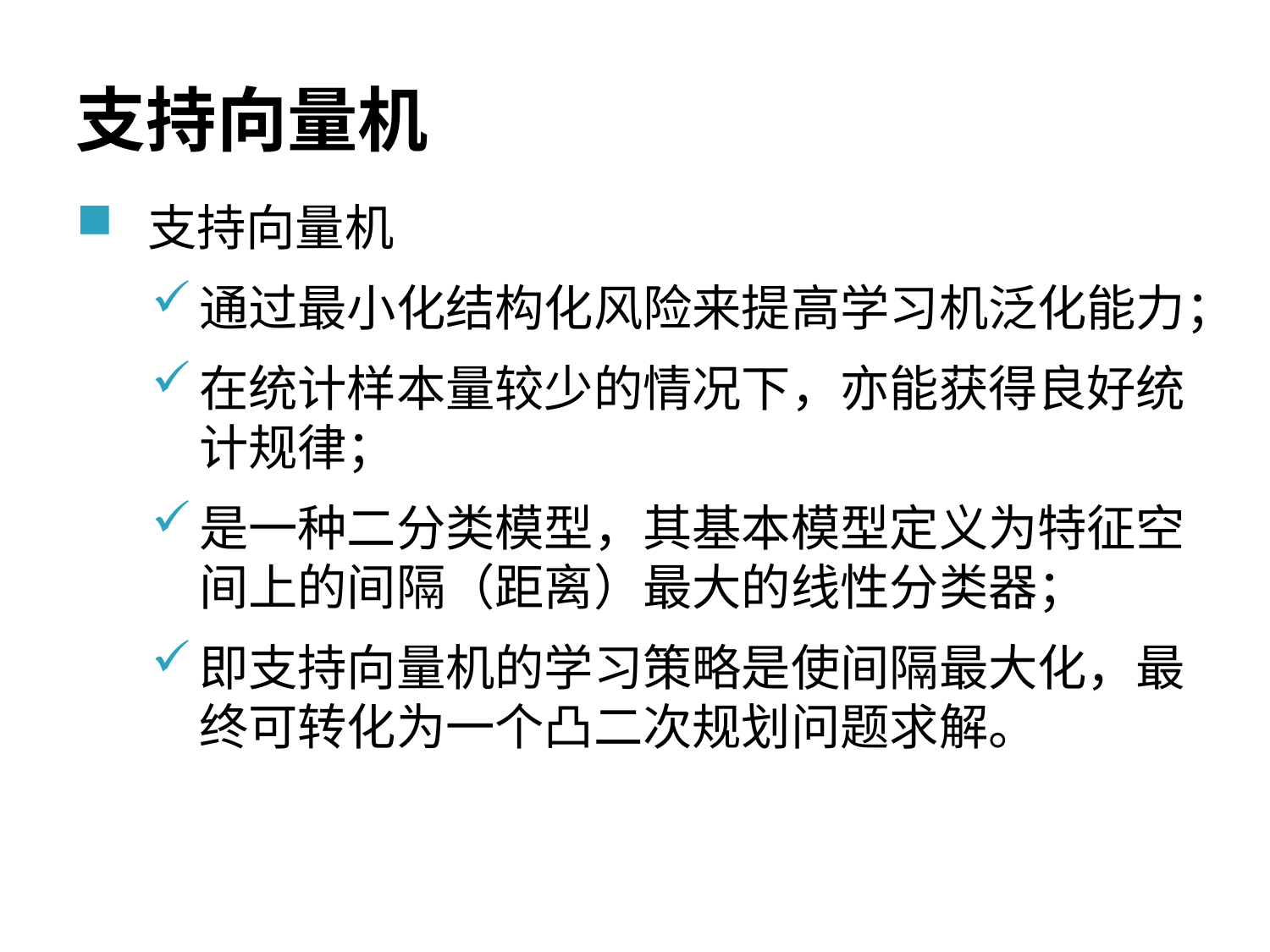

# 支持向量机
支持向量机
通过最小化结构化风险来提高学习机泛化能力；
在统计样本量较少的情况下，亦能获得良好统计规律；
是一种二分类模型，其基本模型定义为特征空间上的间隔（距离）最大的线性分类器；
即支持向量机的学习策略是使间隔最大化，最终可转化为一个凸二次规划问题求解。